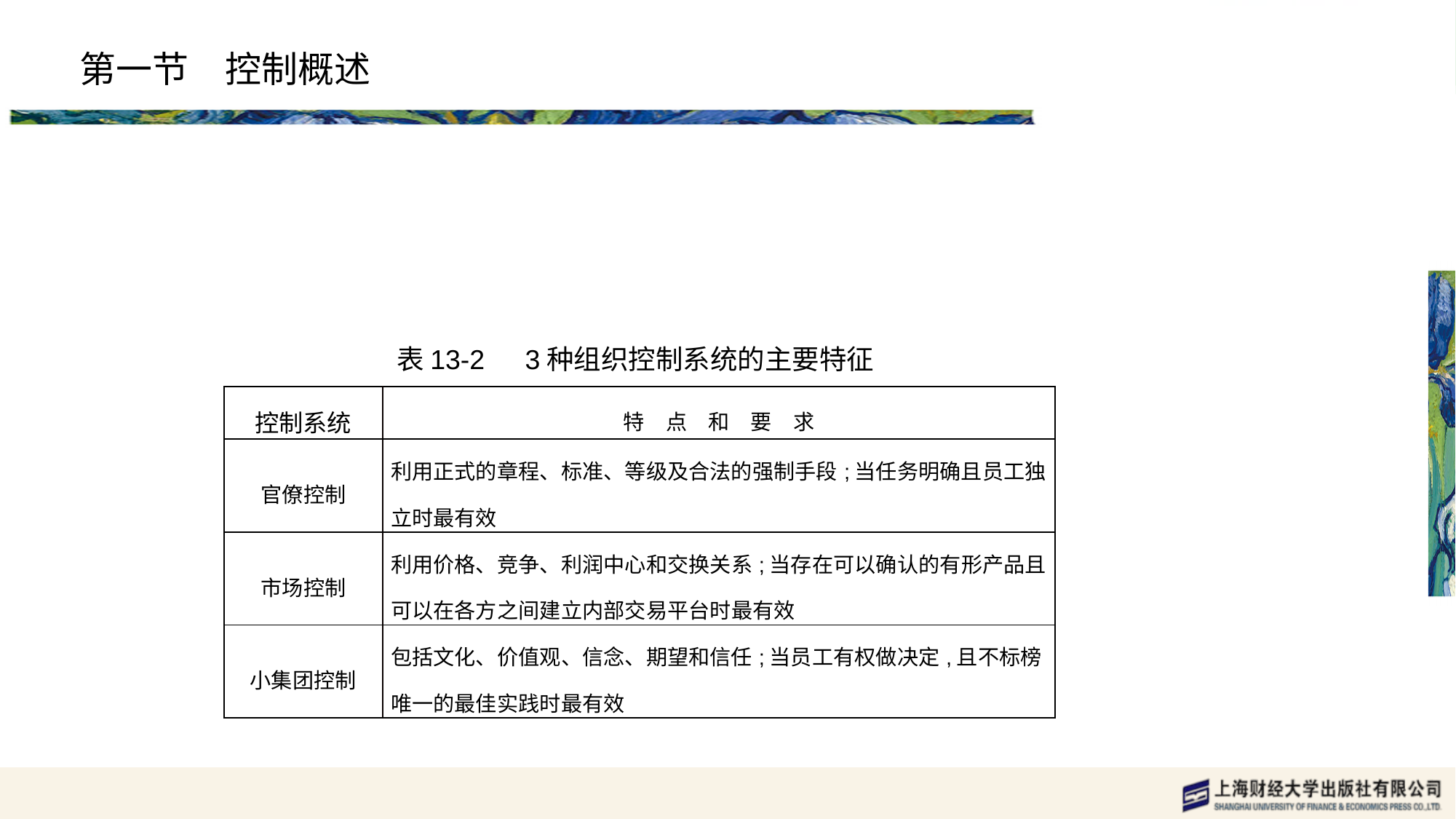

# 第一节　控制概述
表13-2　3种组织控制系统的主要特征
| 控制系统 | 特　点　和　要　求 |
| --- | --- |
| 官僚控制 | 利用正式的章程、标准、等级及合法的强制手段;当任务明确且员工独立时最有效 |
| 市场控制 | 利用价格、竞争、利润中心和交换关系;当存在可以确认的有形产品且可以在各方之间建立内部交易平台时最有效 |
| 小集团控制 | 包括文化、价值观、信念、期望和信任;当员工有权做决定,且不标榜唯一的最佳实践时最有效 |
|  |  |